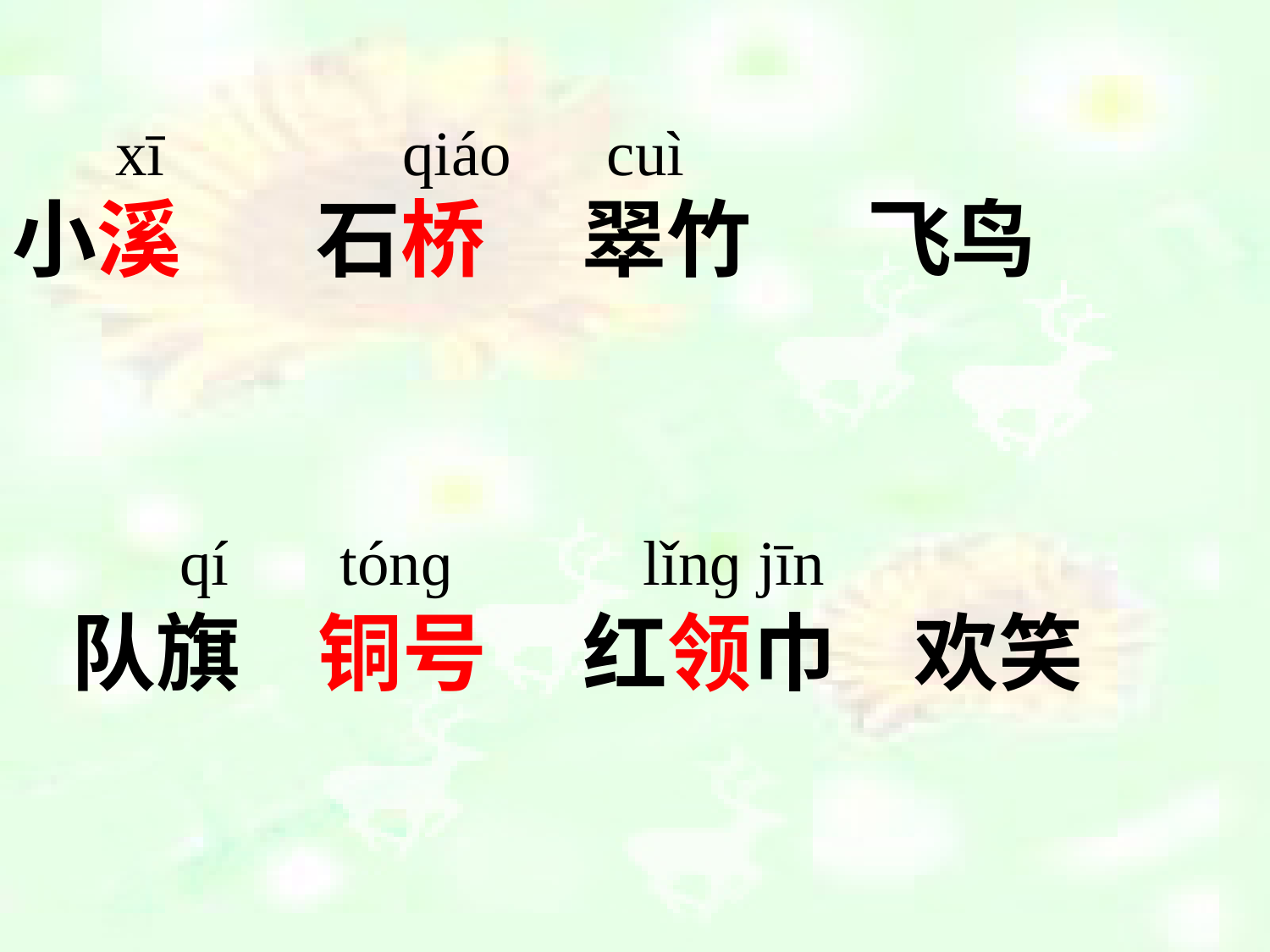

xī               qiáo      cuì
小溪       石桥     翠竹      飞鸟
         qí       tónɡ            lǐnɡ jīn
  队旗    铜号     红领巾    欢笑